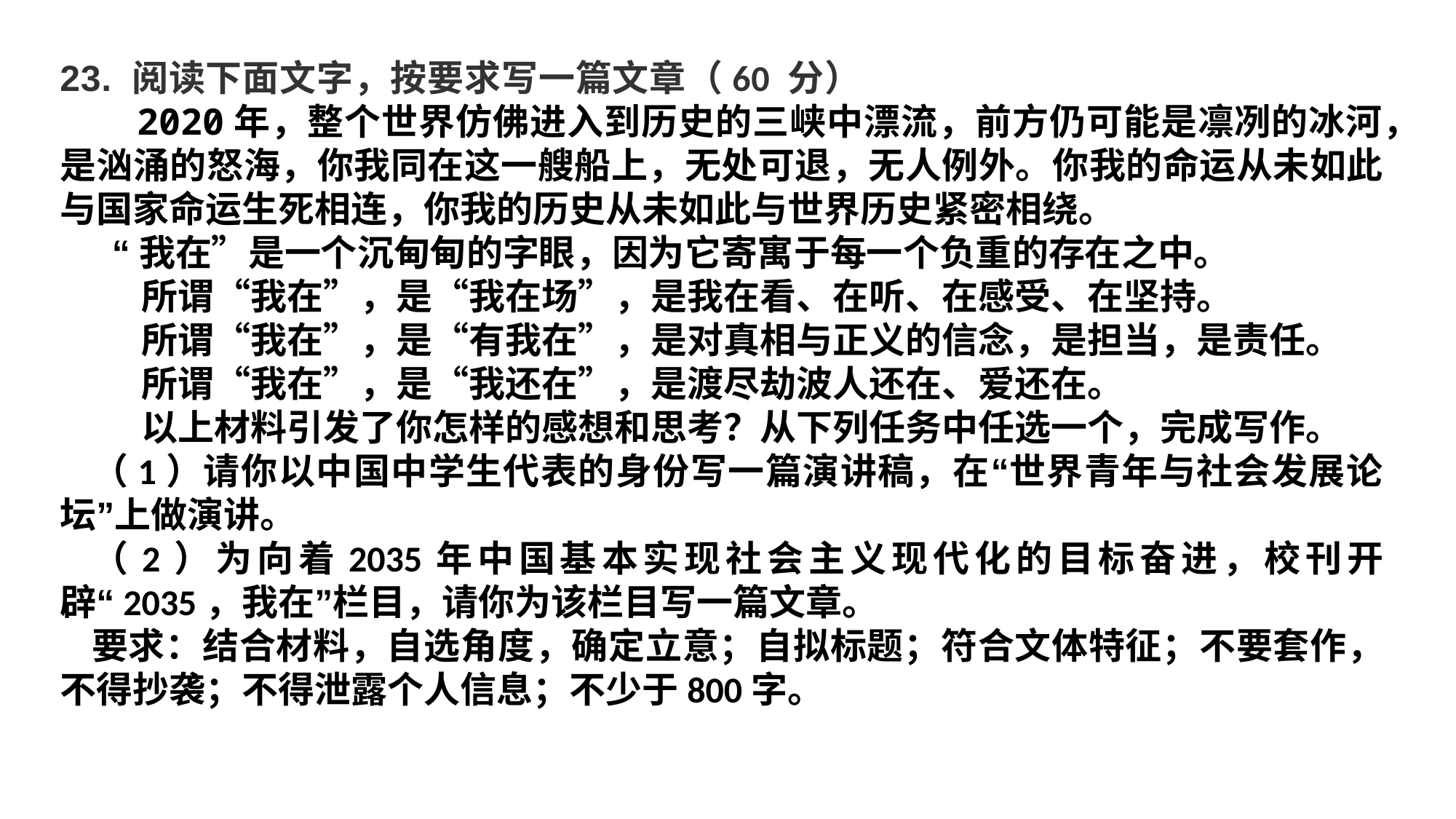

23. 阅读下面文字，按要求写一篇文章（60 分）
  2020年，整个世界仿佛进入到历史的三峡中漂流，前方仍可能是凛冽的冰河，是汹涌的怒海，你我同在这一艘船上，无处可退，无人例外。你我的命运从未如此与国家命运生死相连，你我的历史从未如此与世界历史紧密相绕。
  “我在”是一个沉甸甸的字眼，因为它寄寓于每一个负重的存在之中。
     所谓“我在”，是“我在场”，是我在看、在听、在感受、在坚持。
     所谓“我在”，是“有我在”，是对真相与正义的信念，是担当，是责任。
     所谓“我在”，是“我还在”，是渡尽劫波人还在、爱还在。
    以上材料引发了你怎样的感想和思考？从下列任务中任选一个，完成写作。
（1）请你以中国中学生代表的身份写一篇演讲稿，在“世界青年与社会发展论坛”上做演讲。
（2）为向着2035年中国基本实现社会主义现代化的目标奋进，校刊开辟“2035，我在”栏目，请你为该栏目写一篇文章。
要求：结合材料，自选角度，确定立意；自拟标题；符合文体特征；不要套作，不得抄袭；不得泄露个人信息；不少于800字。